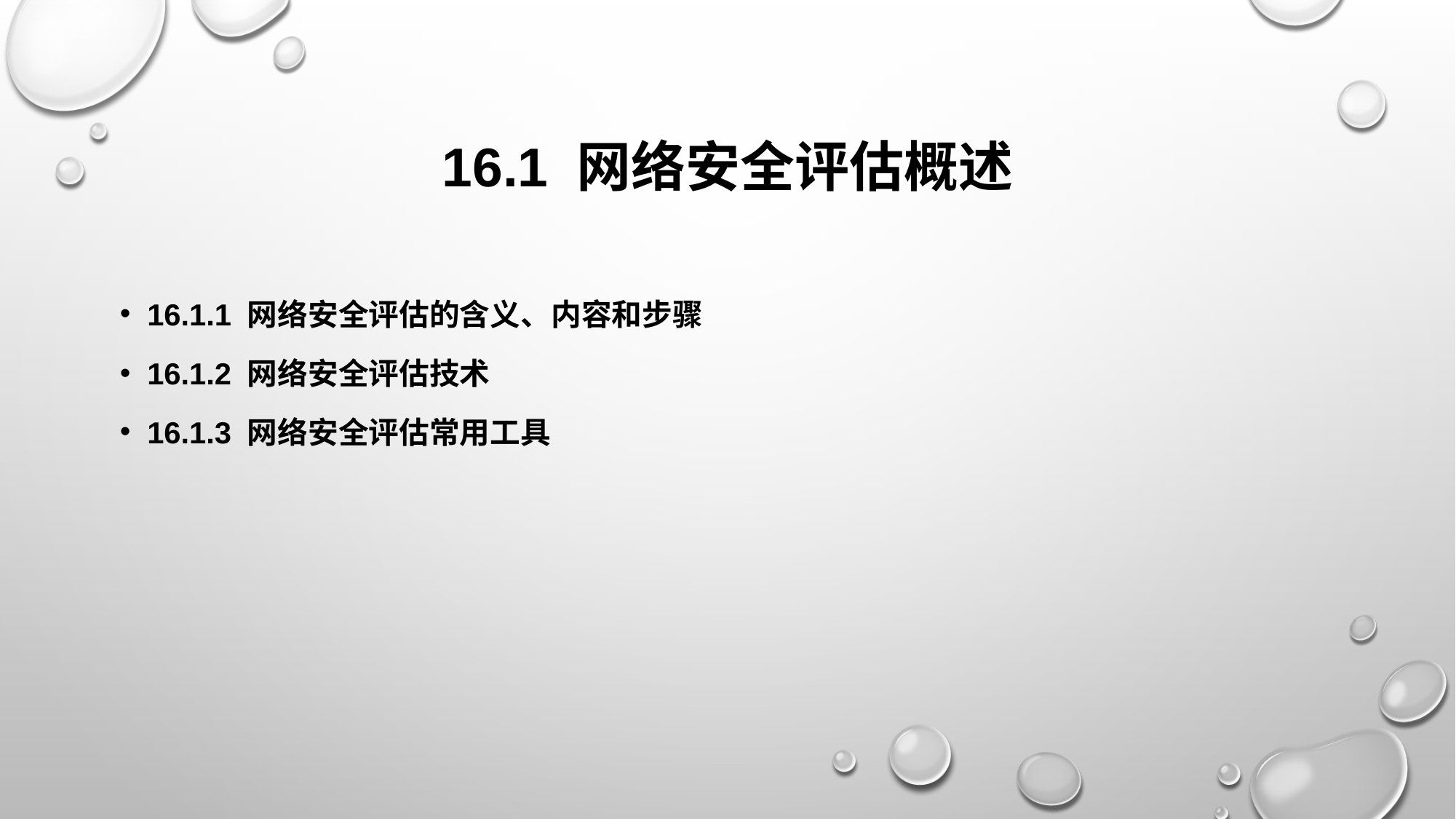

# 16.1 网络安全评估概述
16.1.1 网络安全评估的含义、内容和步骤
16.1.2 网络安全评估技术
16.1.3 网络安全评估常用工具